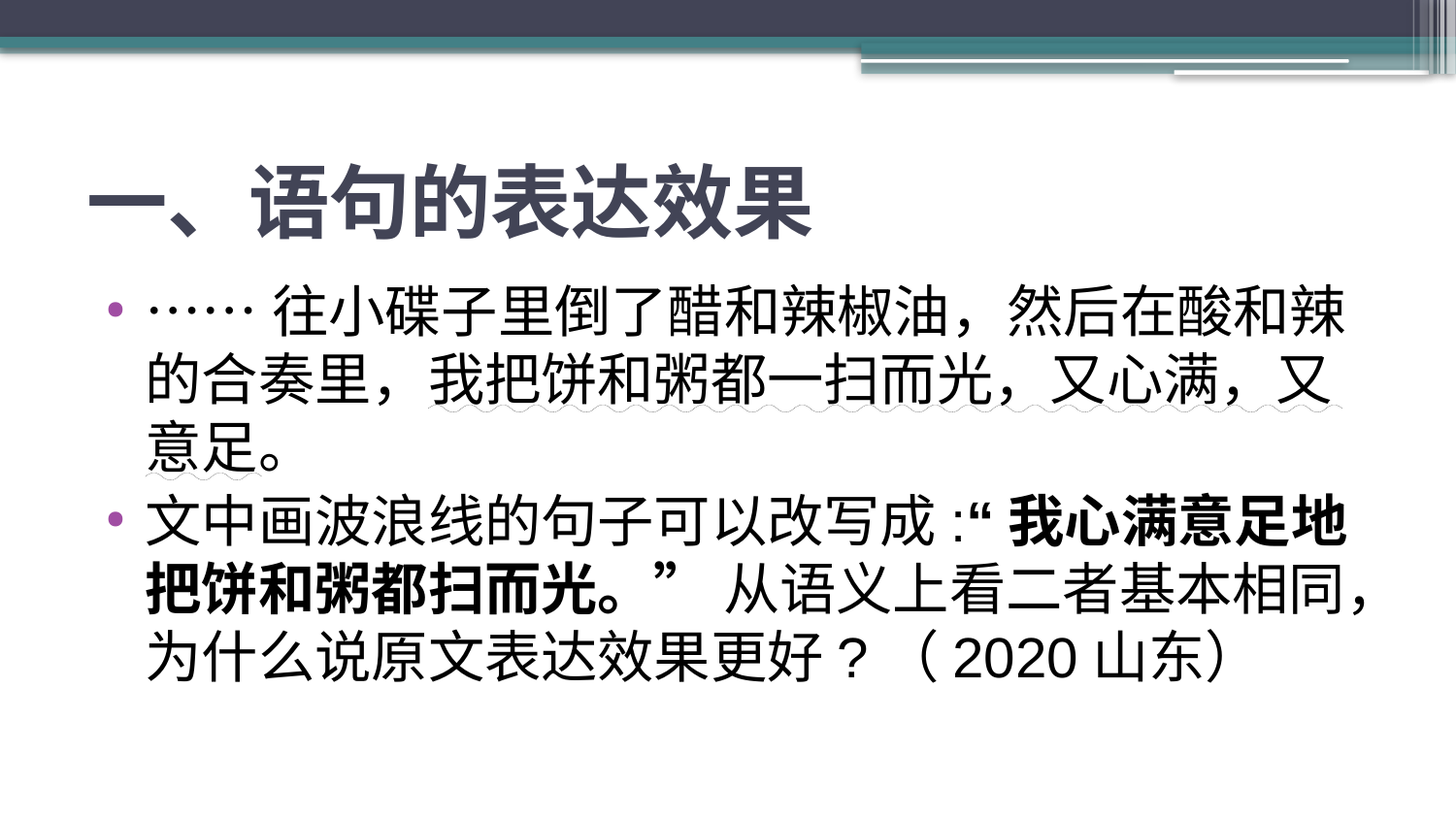

# 一、语句的表达效果
……往小碟子里倒了醋和辣椒油，然后在酸和辣的合奏里，我把饼和粥都一扫而光，又心满，又意足。
文中画波浪线的句子可以改写成:“我心满意足地把饼和粥都扫而光。” 从语义上看二者基本相同，为什么说原文表达效果更好?（2020山东）